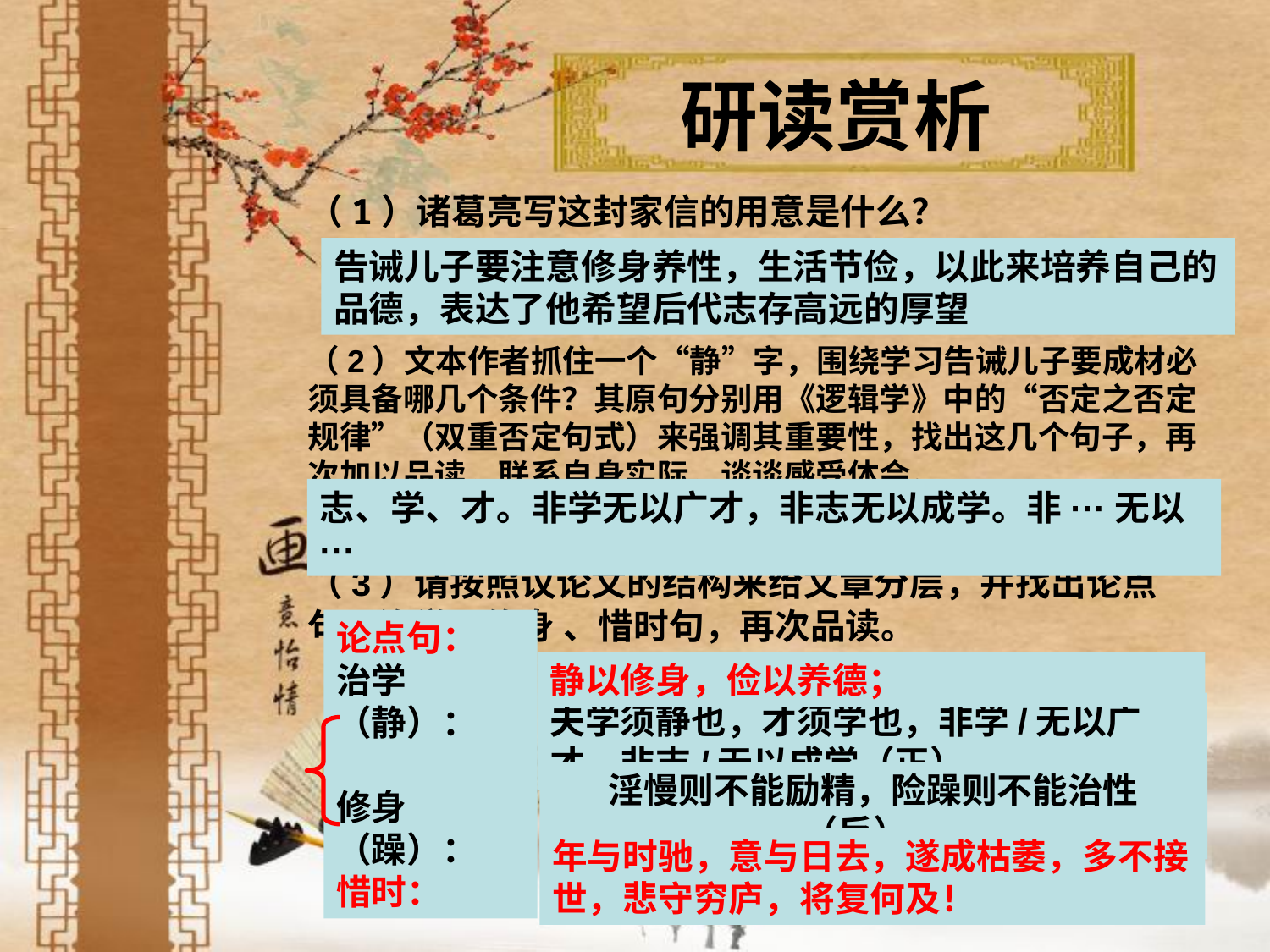

研读赏析
（1）诸葛亮写这封家信的用意是什么？
告诫儿子要注意修身养性，生活节俭，以此来培养自己的品德，表达了他希望后代志存高远的厚望
（2）文本作者抓住一个“静”字，围绕学习告诫儿子要成材必须具备哪几个条件？其原句分别用《逻辑学》中的“否定之否定规律”（双重否定句式）来强调其重要性，找出这几个句子，再次加以品读，联系自身实际，谈谈感受体会。
志、学、才。非学无以广才，非志无以成学。非···无以···
（3）请按照议论文的结构来给文章分层，并找出论点句，治学、修身 、惜时句，再次品读。
论点句：
治学（静）：

修身（躁）：
惜时：
静以修身，俭以养德；
夫学须静也，才须学也，非学/无以广才，非志/无以成学（正）

淫慢则不能励精，险躁则不能治性（反）。
年与时驰，意与日去，遂成枯萎，多不接世，悲守穷庐，将复何及！